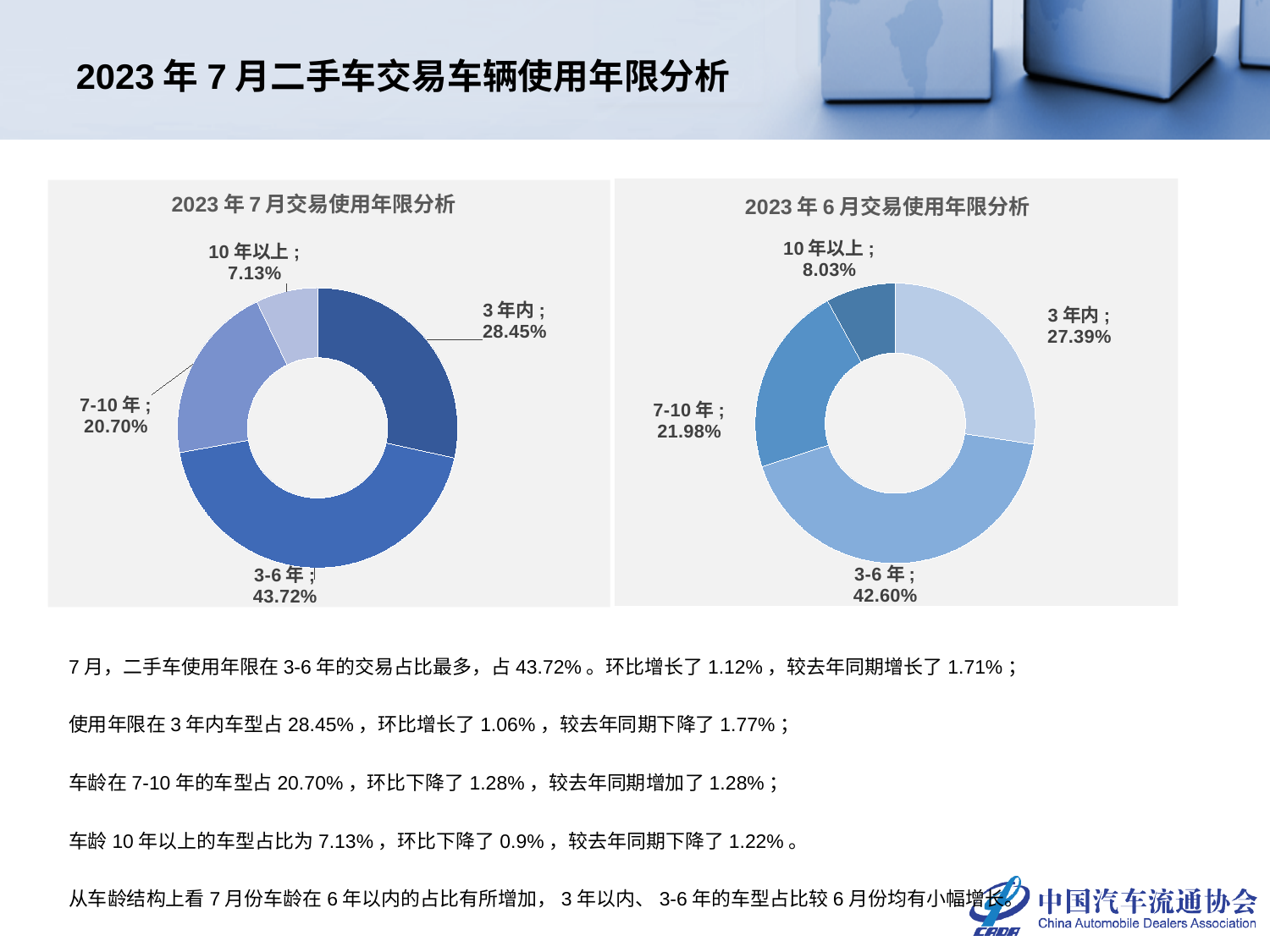

# 2023年7月二手车交易车辆使用年限分析

### Chart: 2023年6月交易使用年限分析

| Category |  |
|---|---|
| 3年内 | 0.27389250329992537 |
| 3-6年 | 0.4259923253909042 |
| 7-10年 | 0.2197952481074341 |
| 10年以上 | 0.08031992320173631 |

### Chart: 2023年7月交易使用年限分析

| Category | 车龄占比 |
|---|---|
| 3年内 | 0.2845052075051172 |
| 3-6年 | 0.437196356082165 |
| 7-10年 | 0.2069625494703445 |
| 10年以上 | 0.07133588694237333 |
7月，二手车使用年限在3-6年的交易占比最多，占43.72%。环比增长了1.12%，较去年同期增长了1.71%；
使用年限在3年内车型占28.45%，环比增长了1.06%，较去年同期下降了1.77%；
车龄在7-10年的车型占20.70%，环比下降了1.28%，较去年同期增加了1.28%；
车龄10年以上的车型占比为7.13%，环比下降了0.9%，较去年同期下降了1.22%。
从车龄结构上看7月份车龄在6年以内的占比有所增加，3年以内、3-6年的车型占比较6月份均有小幅增长。